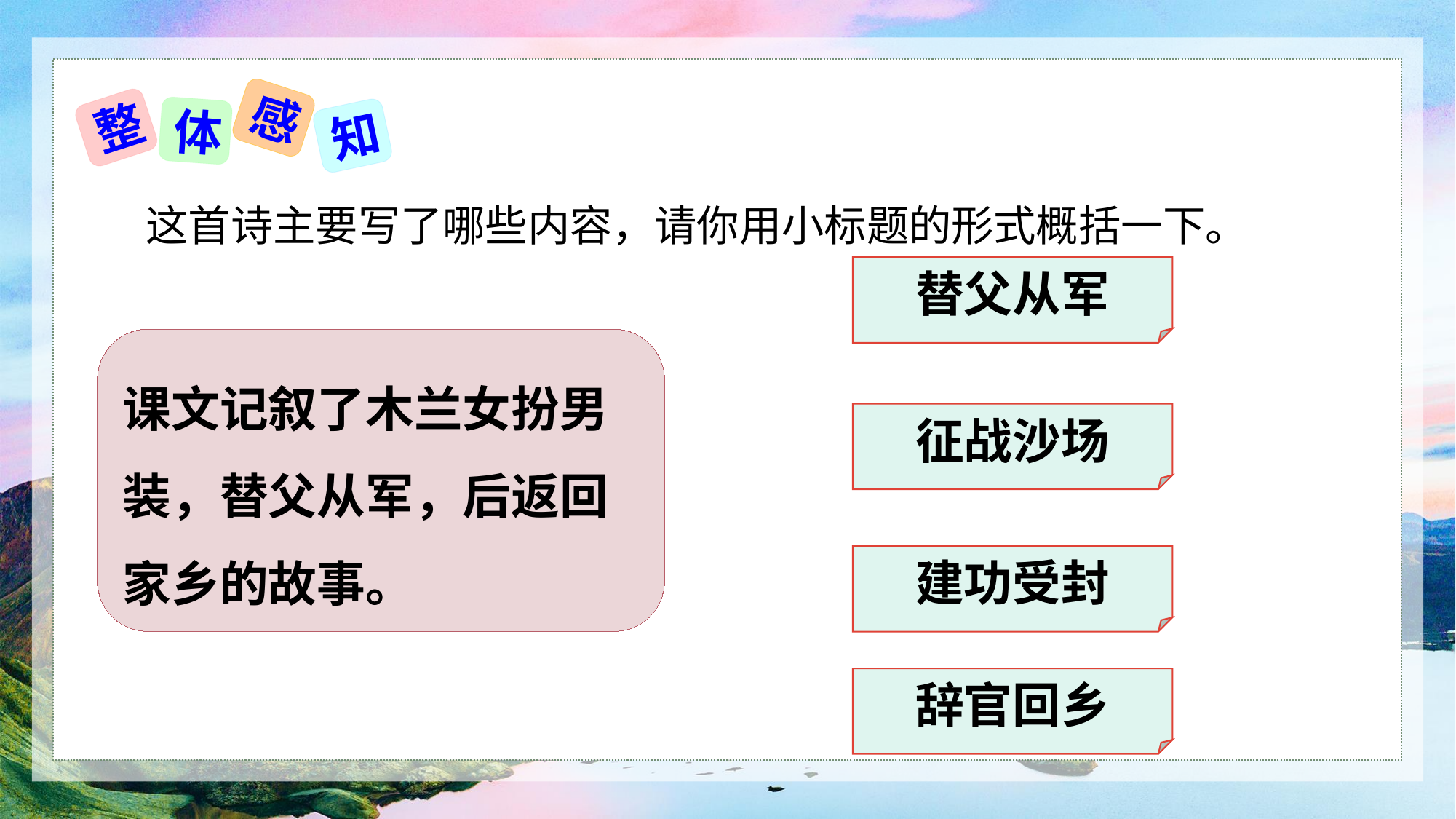

感
整
体
知
这首诗主要写了哪些内容，请你用小标题的形式概括一下。
替父从军
课文记叙了木兰女扮男装，替父从军，后返回家乡的故事。
征战沙场
建功受封
辞官回乡